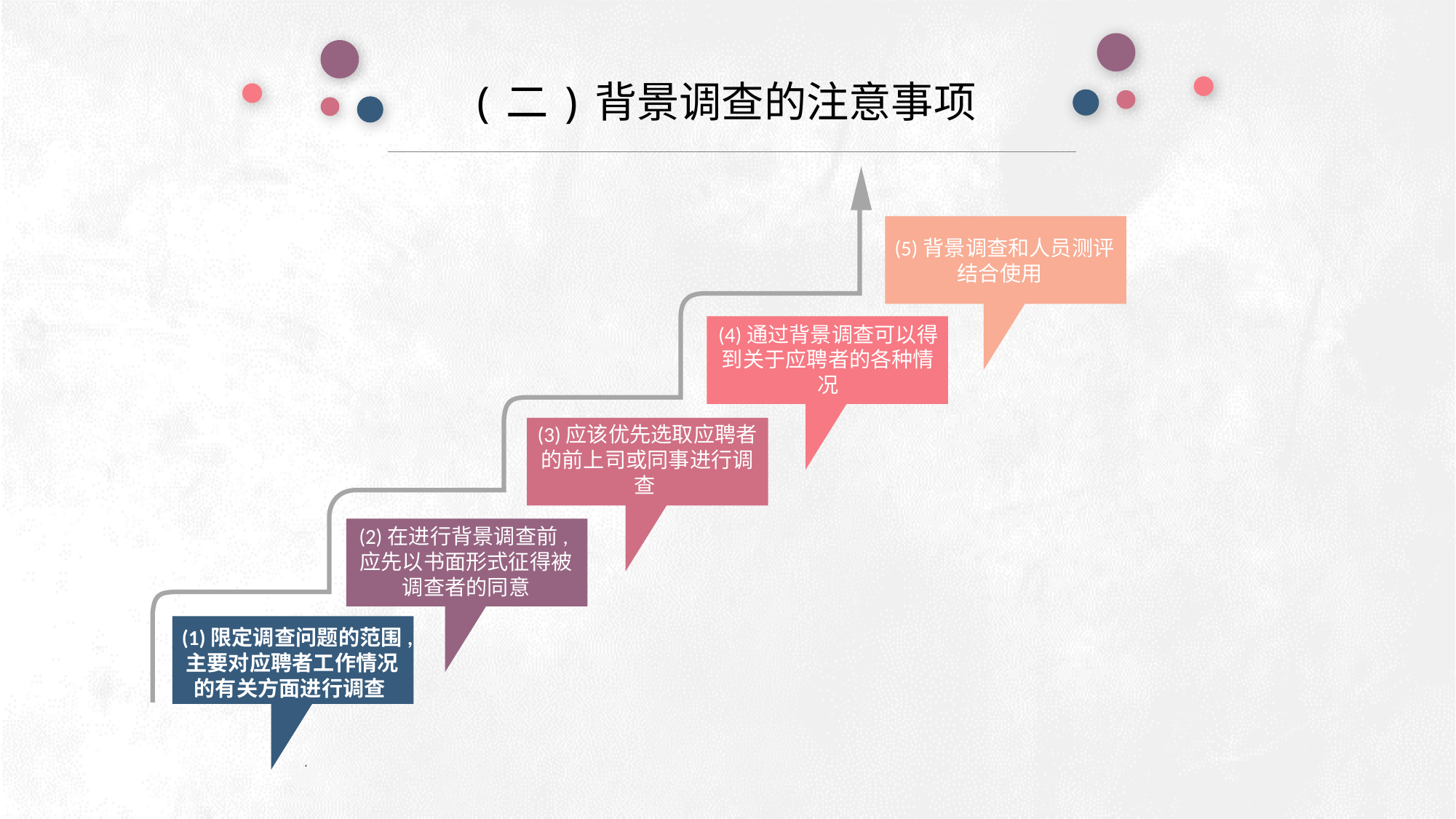

(二)背景调查的注意事项

e7d195523061f1c0deeec63e560781cfd59afb0ea006f2a87ABB68BF51EA6619813959095094C18C62A12F549504892A4AAA8C1554C6663626E05CA27F281A14E6983772AFC3FB97135759321DEA3D70CCCB10945EC5A0322096E752803368C2184698845E3CCD6DB7F651295A8E4F3FDC19EA64A2B4A4AC1434B55AAE41CF0BF61B375C23F3039959E085EE760725AA

(5)背景调查和人员测评结合使用

(4)通过背景调查可以得到关于应聘者的各种情况

(3)应该优先选取应聘者的前上司或同事进行调查

(2)在进行背景调查前,应先以书面形式征得被调查者的同意

(1)限定调查问题的范围,主要对应聘者工作情况的有关方面进行调查

.